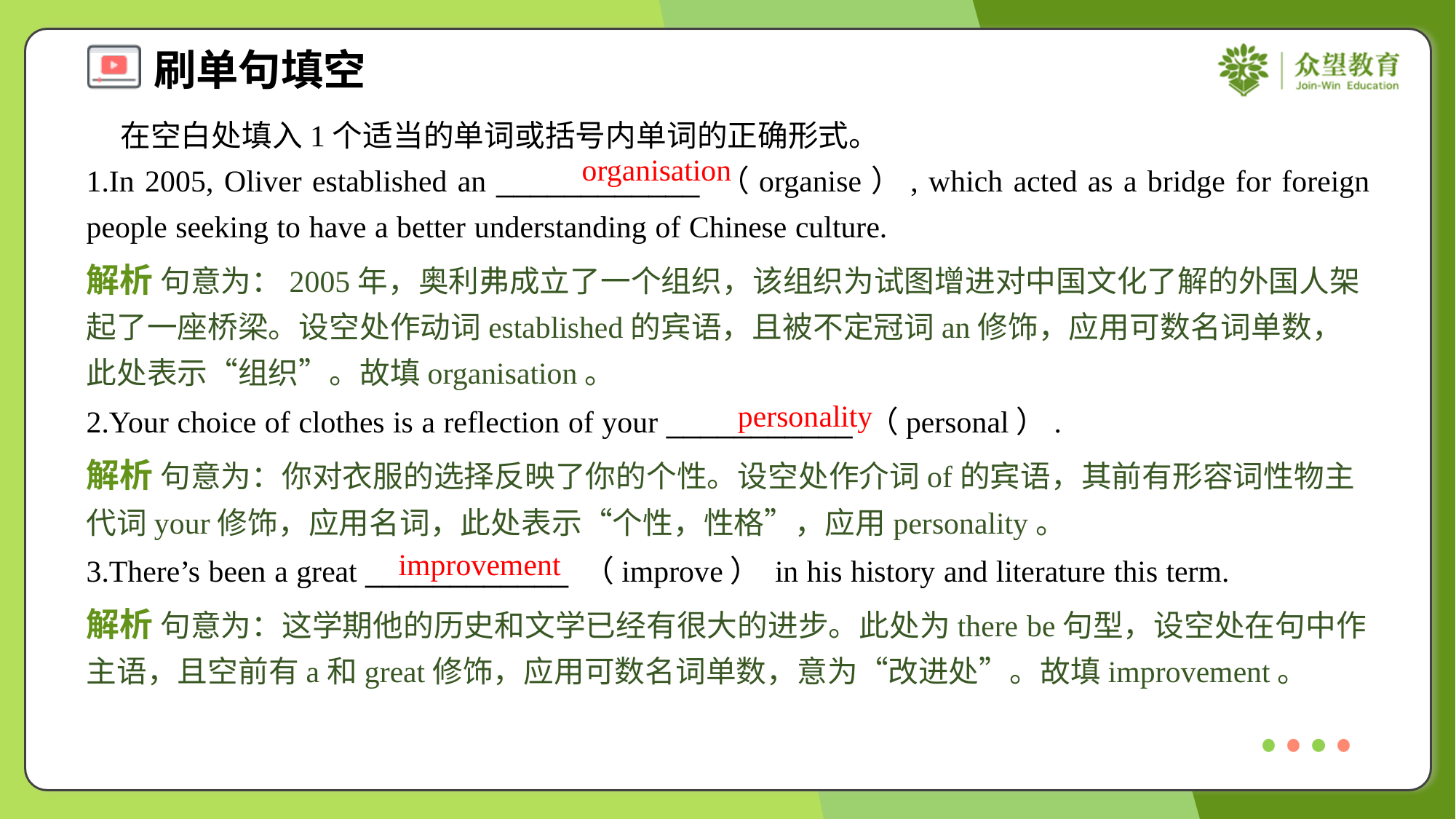

在空白处填入1个适当的单词或括号内单词的正确形式。
1.In 2005, Oliver established an ____________ （organise）, which acted as a bridge for foreign people seeking to have a better understanding of Chinese culture.
organisation
解析 句意为：2005年，奥利弗成立了一个组织，该组织为试图增进对中国文化了解的外国人架起了一座桥梁。设空处作动词established的宾语，且被不定冠词an修饰，应用可数名词单数，此处表示“组织”。故填organisation。
personality
2.Your choice of clothes is a reflection of your ___________ （personal）.
解析 句意为：你对衣服的选择反映了你的个性。设空处作介词of的宾语，其前有形容词性物主代词your修饰，应用名词，此处表示“个性，性格”，应用personality。
improvement
3.There’s been a great ____________ （improve） in his history and literature this term.
解析 句意为：这学期他的历史和文学已经有很大的进步。此处为there be句型，设空处在句中作主语，且空前有a和great修饰，应用可数名词单数，意为“改进处”。故填improvement。